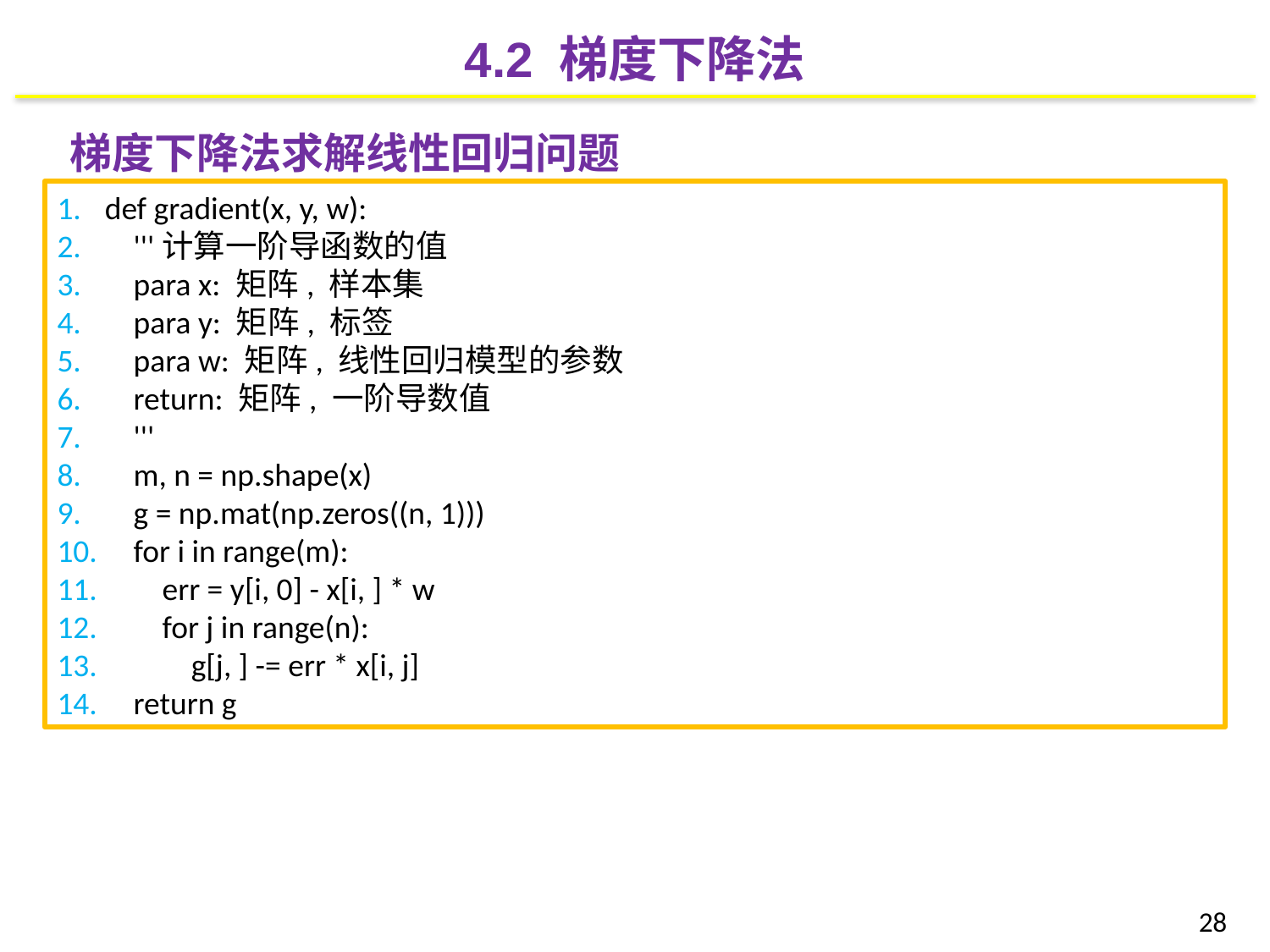

4.2 梯度下降法
梯度下降法求解线性回归问题

def gradient(x, y, w):
    '''计算一阶导函数的值
    para x: 矩阵, 样本集
    para y: 矩阵, 标签
    para w: 矩阵, 线性回归模型的参数
    return: 矩阵, 一阶导数值
    '''
    m, n = np.shape(x)
    g = np.mat(np.zeros((n, 1)))
    for i in range(m):
        err = y[i, 0] - x[i, ] * w
        for j in range(n):
            g[j, ] -= err * x[i, j]
    return g
28